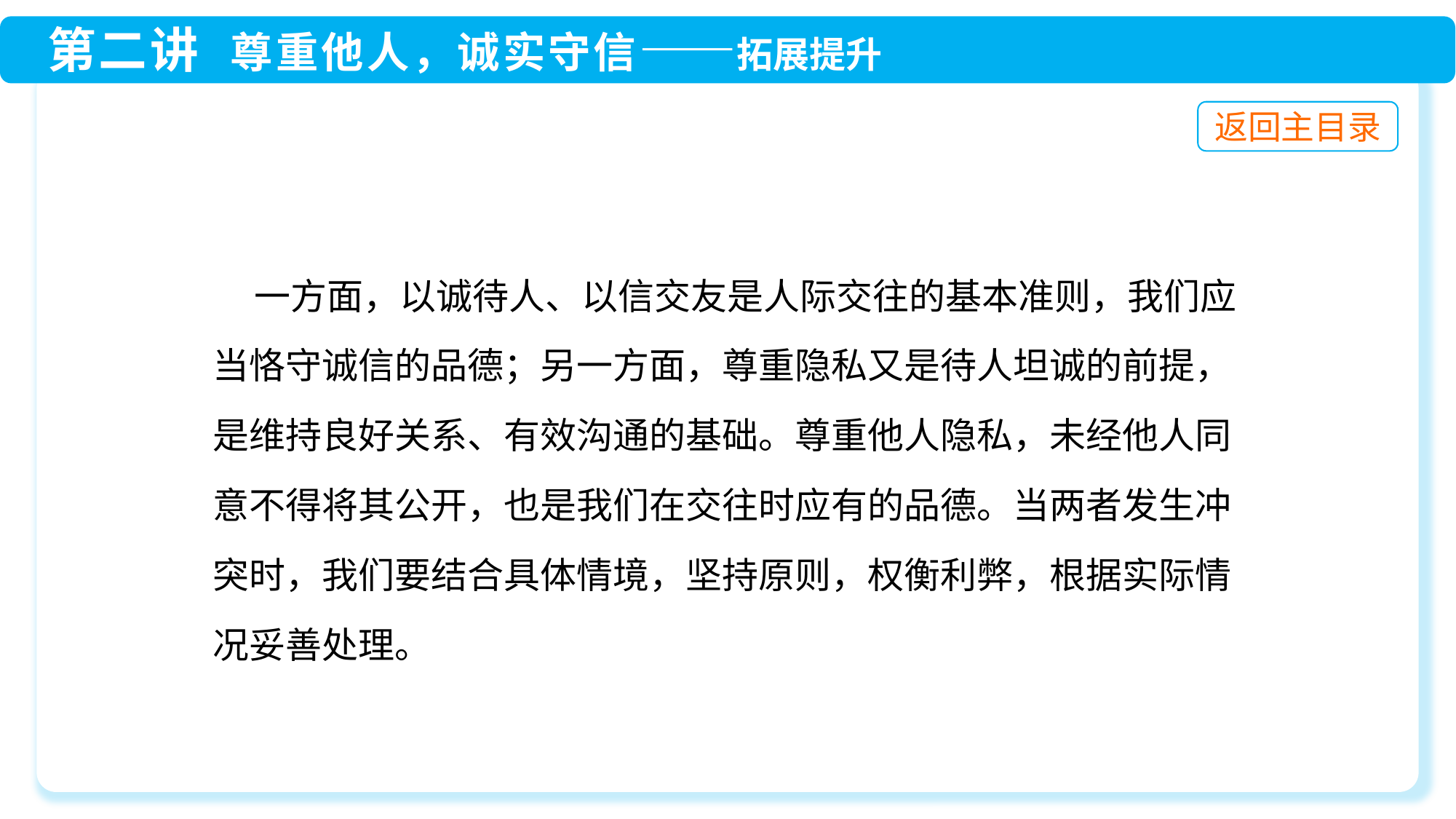

一方面，以诚待人、以信交友是人际交往的基本准则，我们应当恪守诚信的品德；另一方面，尊重隐私又是待人坦诚的前提，是维持良好关系、有效沟通的基础。尊重他人隐私，未经他人同意不得将其公开，也是我们在交往时应有的品德。当两者发生冲突时，我们要结合具体情境，坚持原则，权衡利弊，根据实际情况妥善处理。